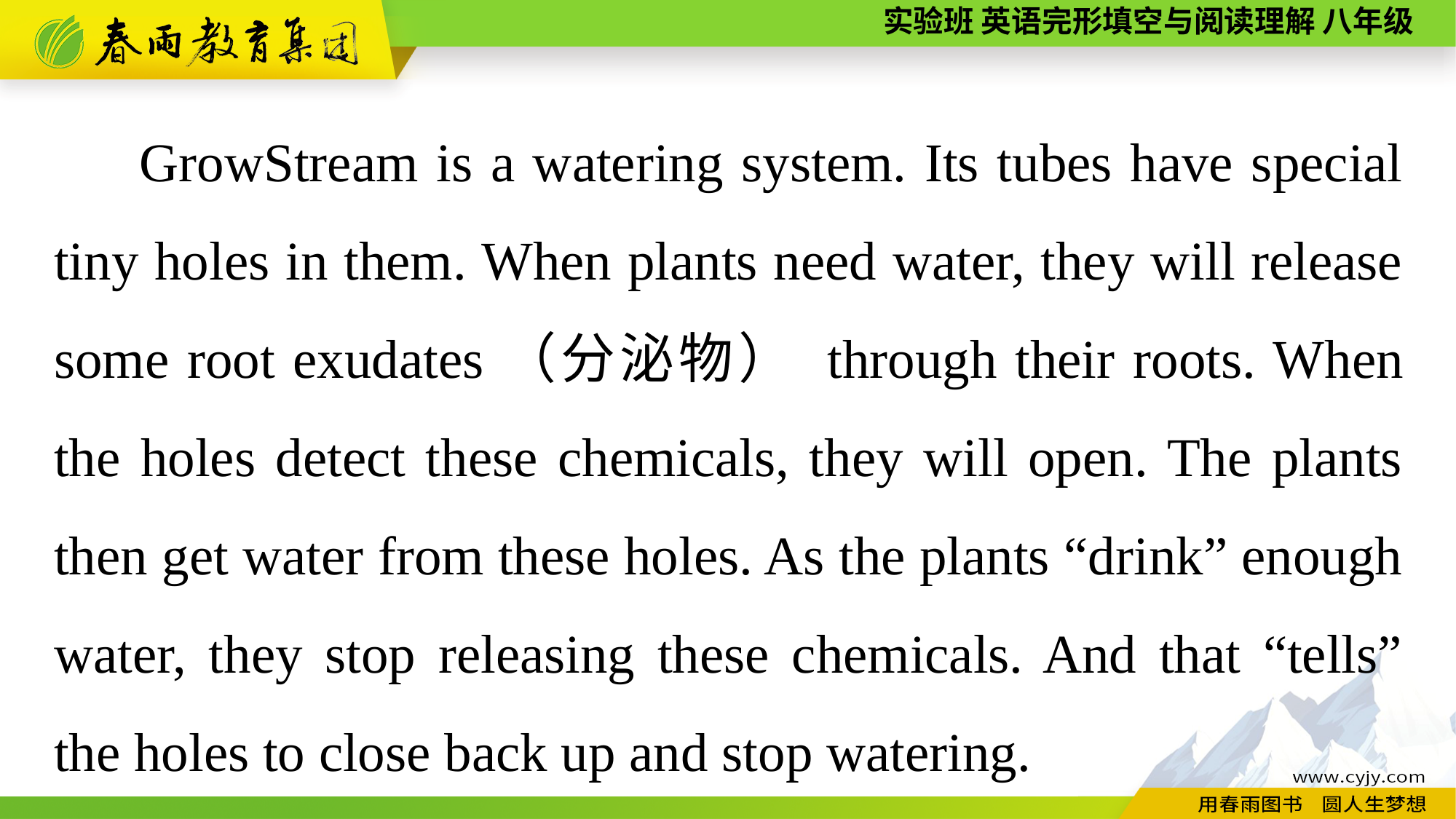

GrowStream is a watering system. Its tubes have special tiny holes in them. When plants need water, they will release some root exudates（分泌物） through their roots. When the holes detect these chemicals, they will open. The plants then get water from these holes. As the plants “drink” enough water, they stop releasing these chemicals. And that “tells” the holes to close back up and stop watering.